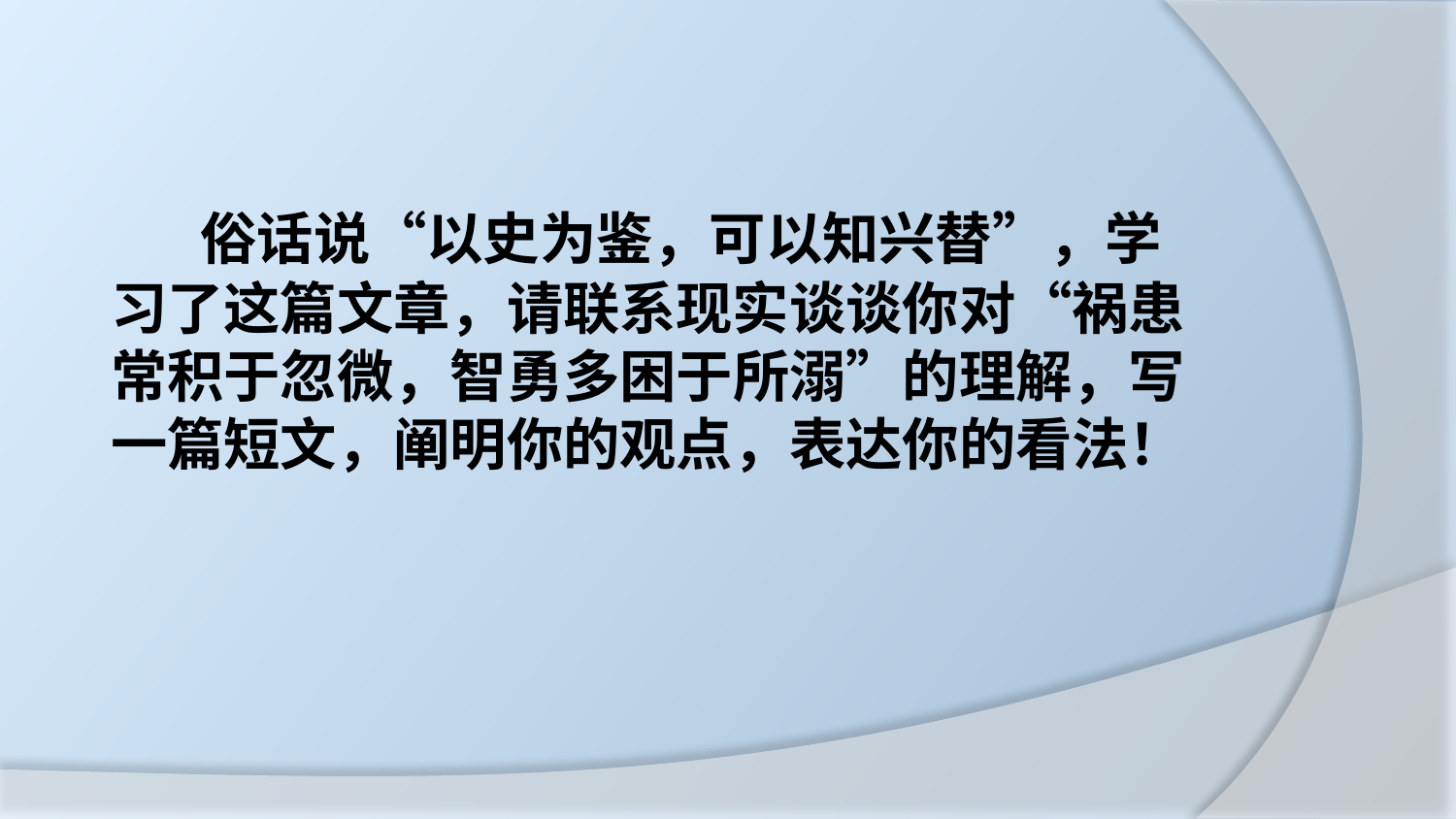

俗话说“以史为鉴，可以知兴替”，学习了这篇文章，请联系现实谈谈你对“祸患常积于忽微，智勇多困于所溺”的理解，写一篇短文，阐明你的观点，表达你的看法！